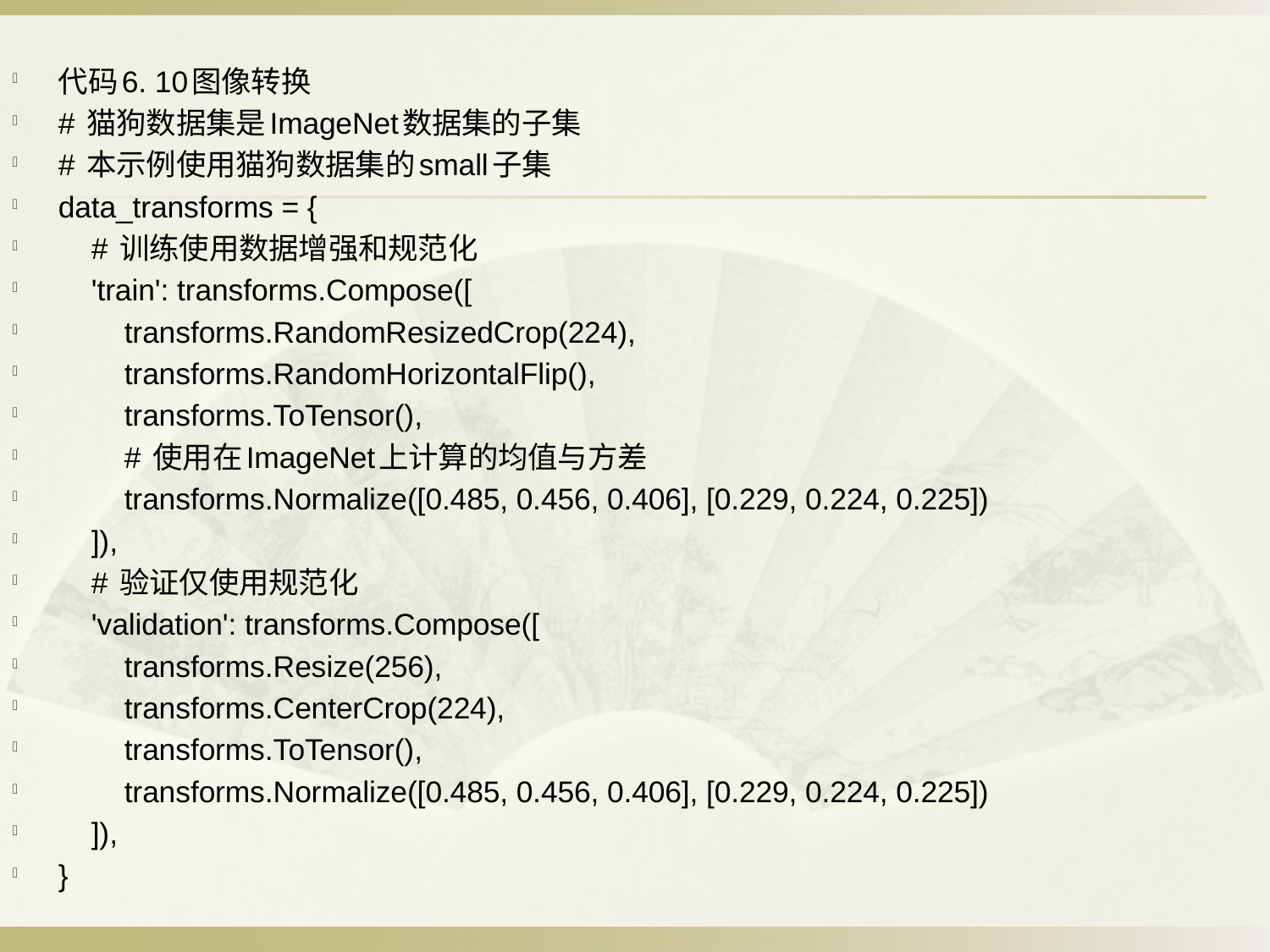

代码6. 10图像转换
# 猫狗数据集是ImageNet数据集的子集
# 本示例使用猫狗数据集的small子集
data_transforms = {
    # 训练使用数据增强和规范化
    'train': transforms.Compose([
        transforms.RandomResizedCrop(224),
        transforms.RandomHorizontalFlip(),
        transforms.ToTensor(),
        # 使用在ImageNet上计算的均值与方差
        transforms.Normalize([0.485, 0.456, 0.406], [0.229, 0.224, 0.225])
    ]),
    # 验证仅使用规范化
    'validation': transforms.Compose([
        transforms.Resize(256),
        transforms.CenterCrop(224),
        transforms.ToTensor(),
        transforms.Normalize([0.485, 0.456, 0.406], [0.229, 0.224, 0.225])
    ]),
}